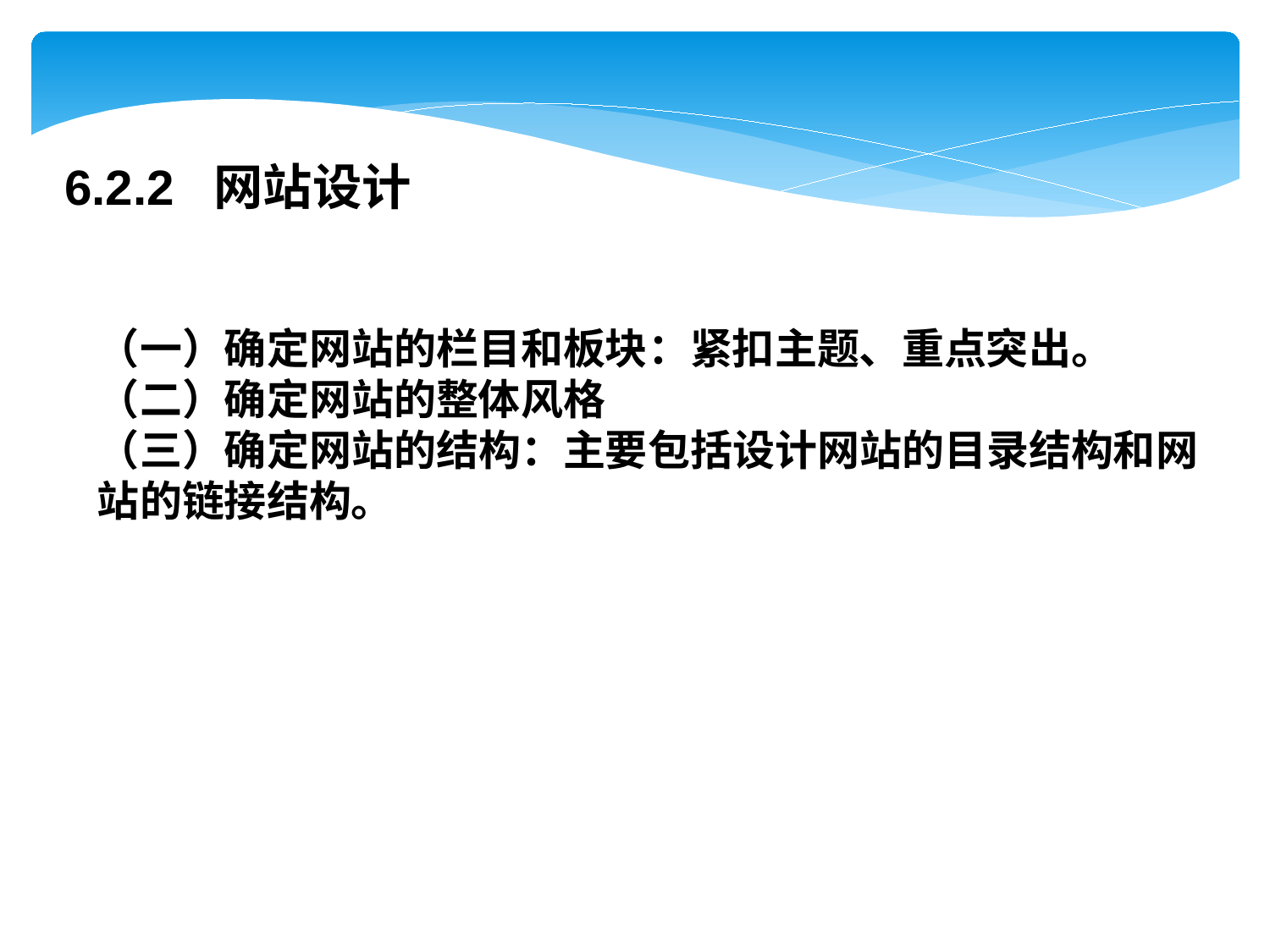

6.2.2  网站设计
（一）确定网站的栏目和板块：紧扣主题、重点突出。
（二）确定网站的整体风格
（三）确定网站的结构：主要包括设计网站的目录结构和网站的链接结构。